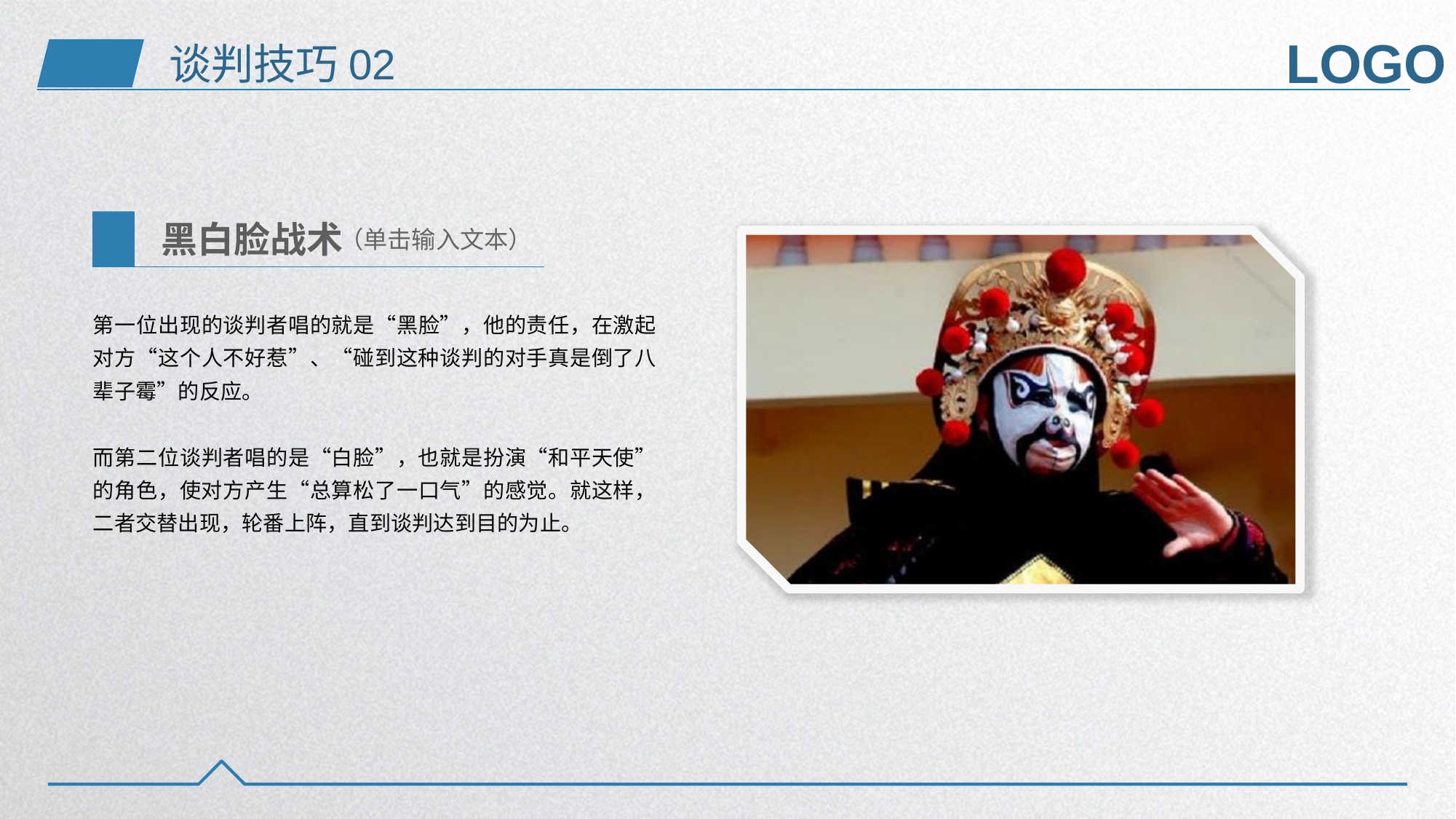

谈判技巧02

黑白脸战术
（单击输入文本）

第一位出现的谈判者唱的就是“黑脸”，他的责任，在激起对方“这个人不好惹”、“碰到这种谈判的对手真是倒了八辈子霉”的反应。

而第二位谈判者唱的是“白脸”，也就是扮演“和平天使”的角色，使对方产生“总算松了一口气”的感觉。就这样，二者交替出现，轮番上阵，直到谈判达到目的为止。